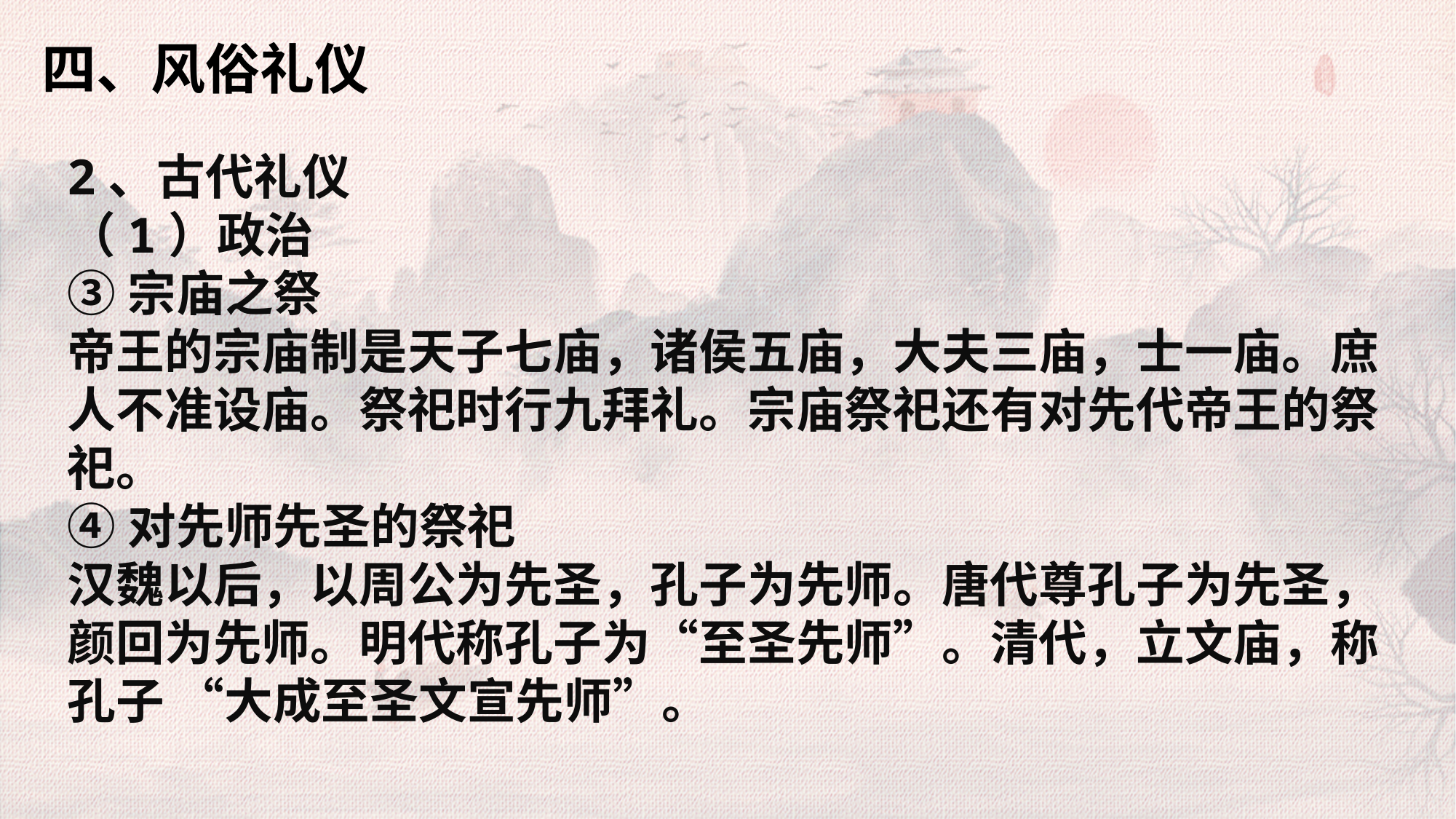

四、风俗礼仪
2、古代礼仪
（1）政治
③宗庙之祭
帝王的宗庙制是天子七庙，诸侯五庙，大夫三庙，士一庙。庶人不准设庙。祭祀时行九拜礼。宗庙祭祀还有对先代帝王的祭祀。
④对先师先圣的祭祀
汉魏以后，以周公为先圣，孔子为先师。唐代尊孔子为先圣，颜回为先师。明代称孔子为“至圣先师”。清代，立文庙，称孔子 “大成至圣文宣先师”。